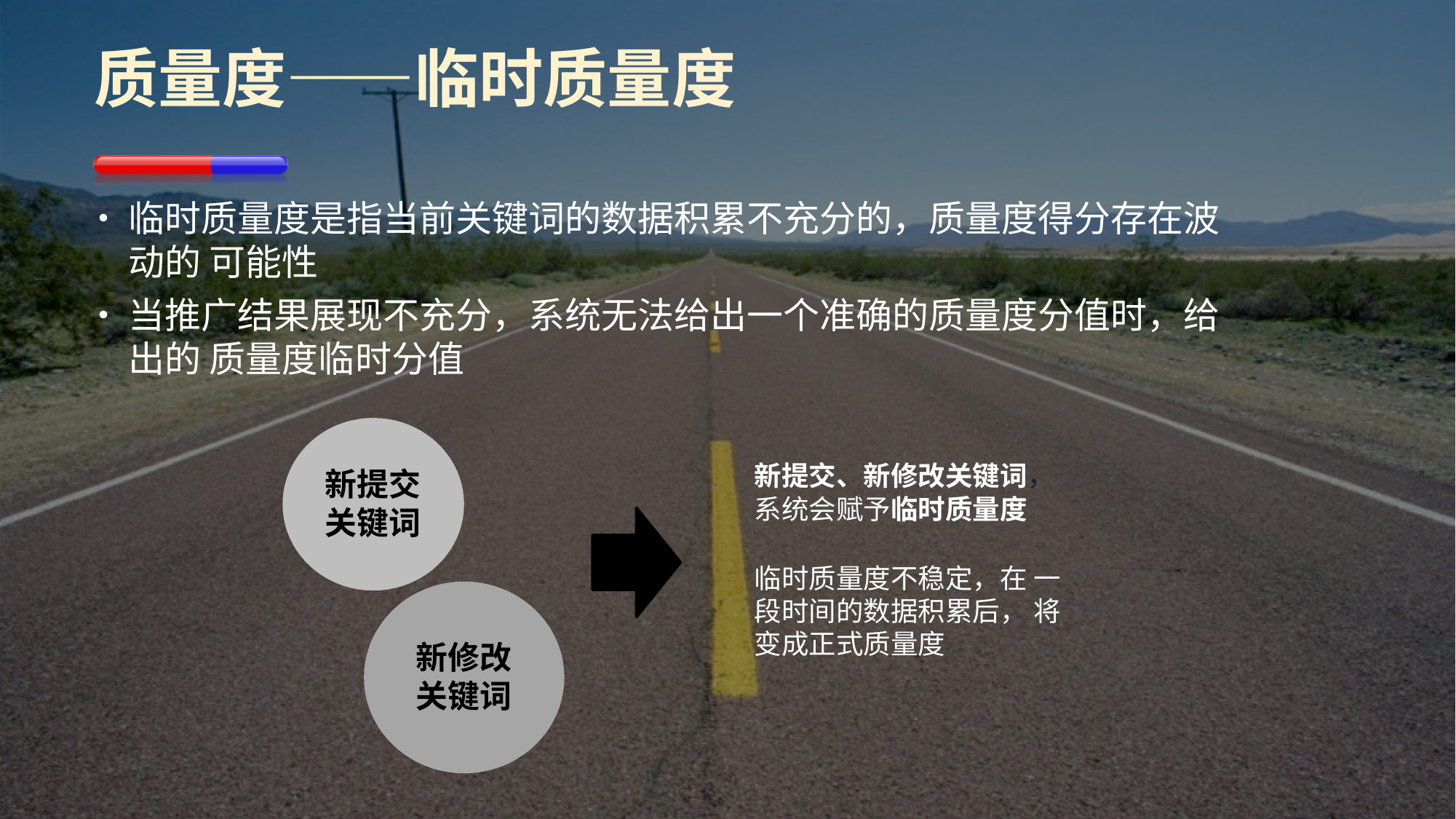

# 质量度——临时质量度
•	临时质量度是指当前关键词的数据积累不充分的，质量度得分存在波动的 可能性

•	当推广结果展现不充分，系统无法给出一个准确的质量度分值时，给出的 质量度临时分值

新提交、新修改关键词， 系统会赋予临时质量度
新提交 关键词

临时质量度不稳定，在 一段时间的数据积累后， 将变成正式质量度

新修改 关键词